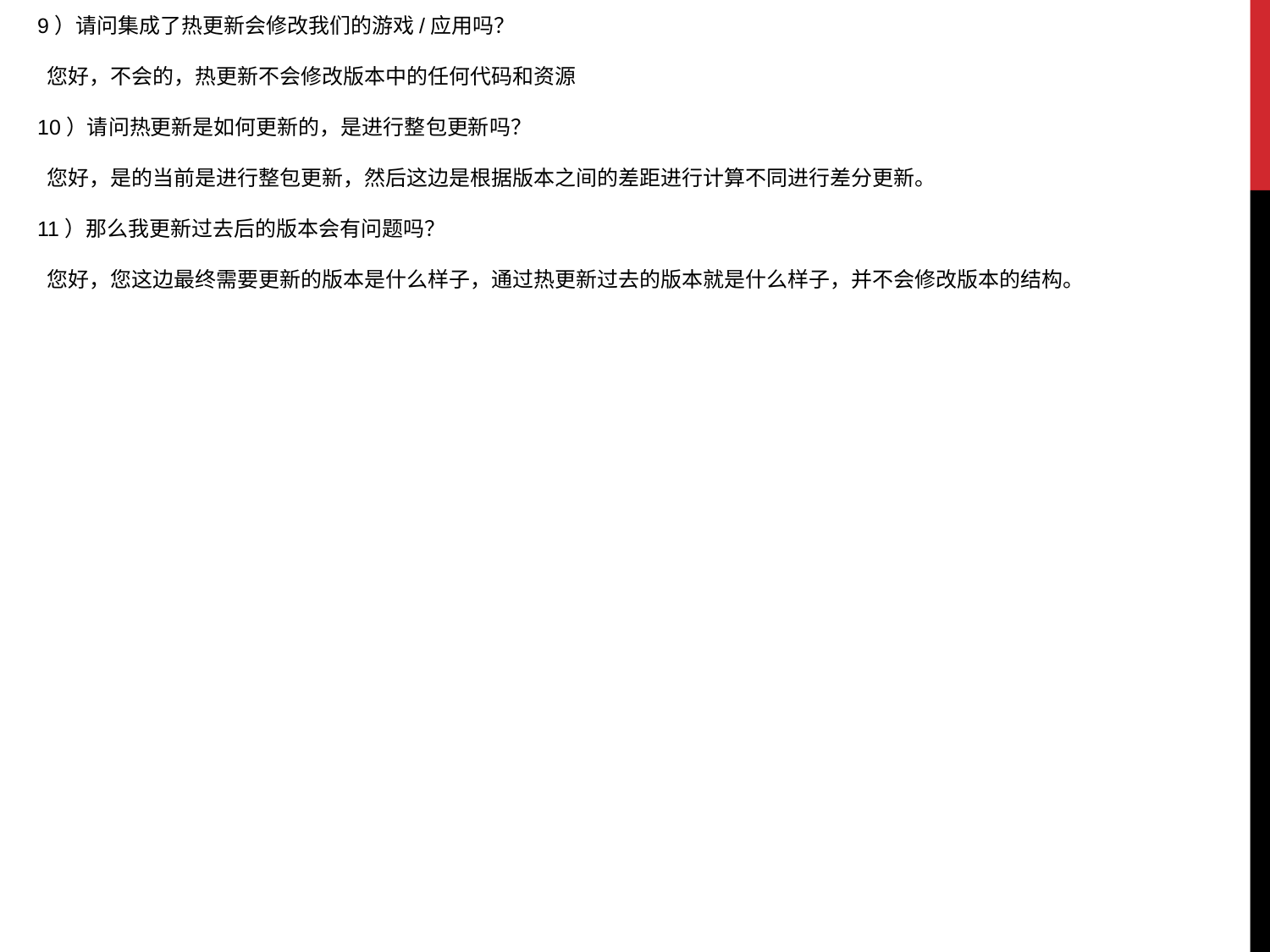

9）请问集成了热更新会修改我们的游戏/应用吗？

 您好，不会的，热更新不会修改版本中的任何代码和资源

10）请问热更新是如何更新的，是进行整包更新吗？

 您好，是的当前是进行整包更新，然后这边是根据版本之间的差距进行计算不同进行差分更新。

11）那么我更新过去后的版本会有问题吗？

 您好，您这边最终需要更新的版本是什么样子，通过热更新过去的版本就是什么样子，并不会修改版本的结构。